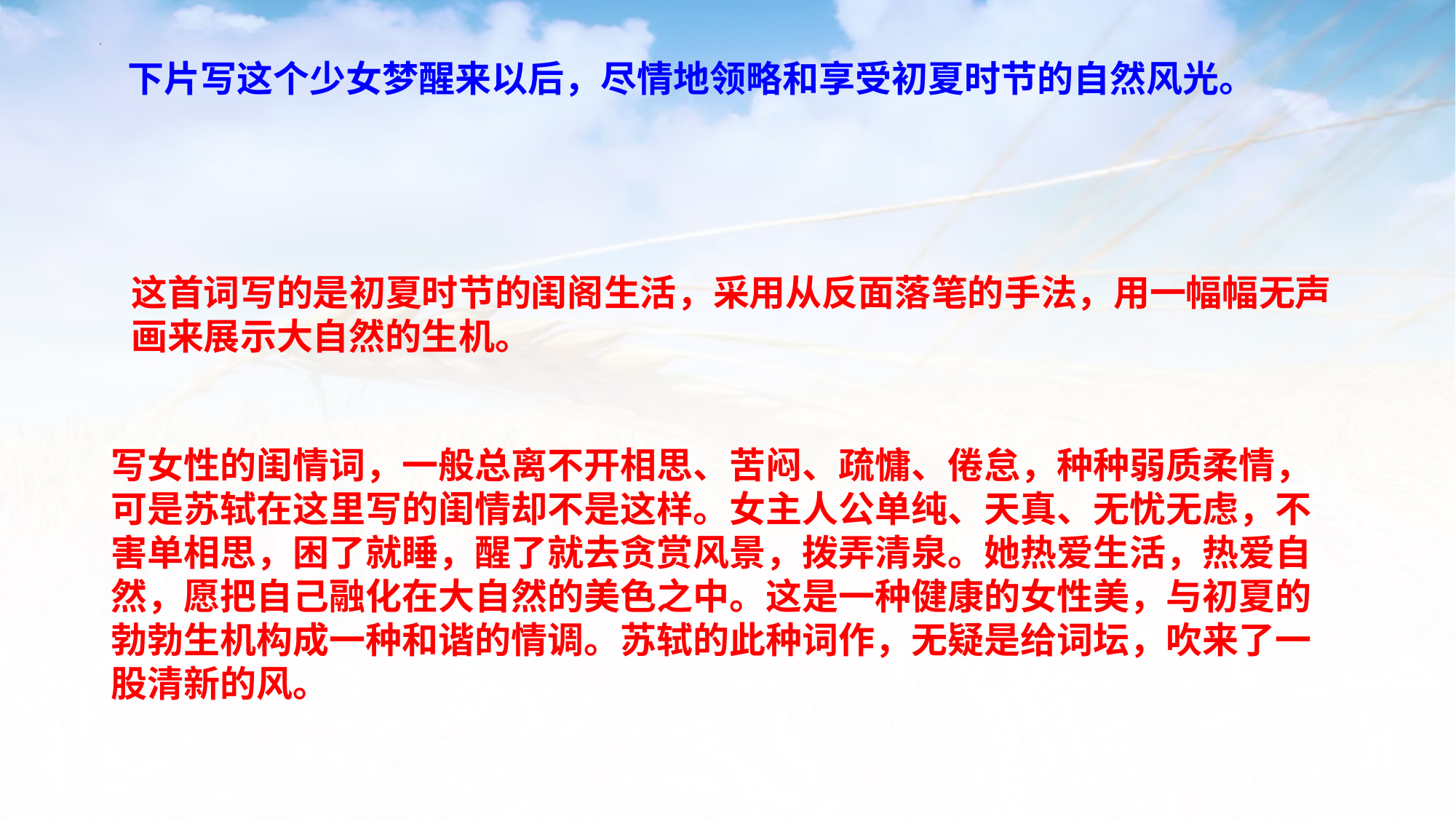

下片写这个少女梦醒来以后，尽情地领略和享受初夏时节的自然风光。
这首词写的是初夏时节的闺阁生活，采用从反面落笔的手法，用一幅幅无声画来展示大自然的生机。
写女性的闺情词，一般总离不开相思、苦闷、疏慵、倦怠，种种弱质柔情，可是苏轼在这里写的闺情却不是这样。女主人公单纯、天真、无忧无虑，不害单相思，困了就睡，醒了就去贪赏风景，拨弄清泉。她热爱生活，热爱自然，愿把自己融化在大自然的美色之中。这是一种健康的女性美，与初夏的勃勃生机构成一种和谐的情调。苏轼的此种词作，无疑是给词坛，吹来了一股清新的风。